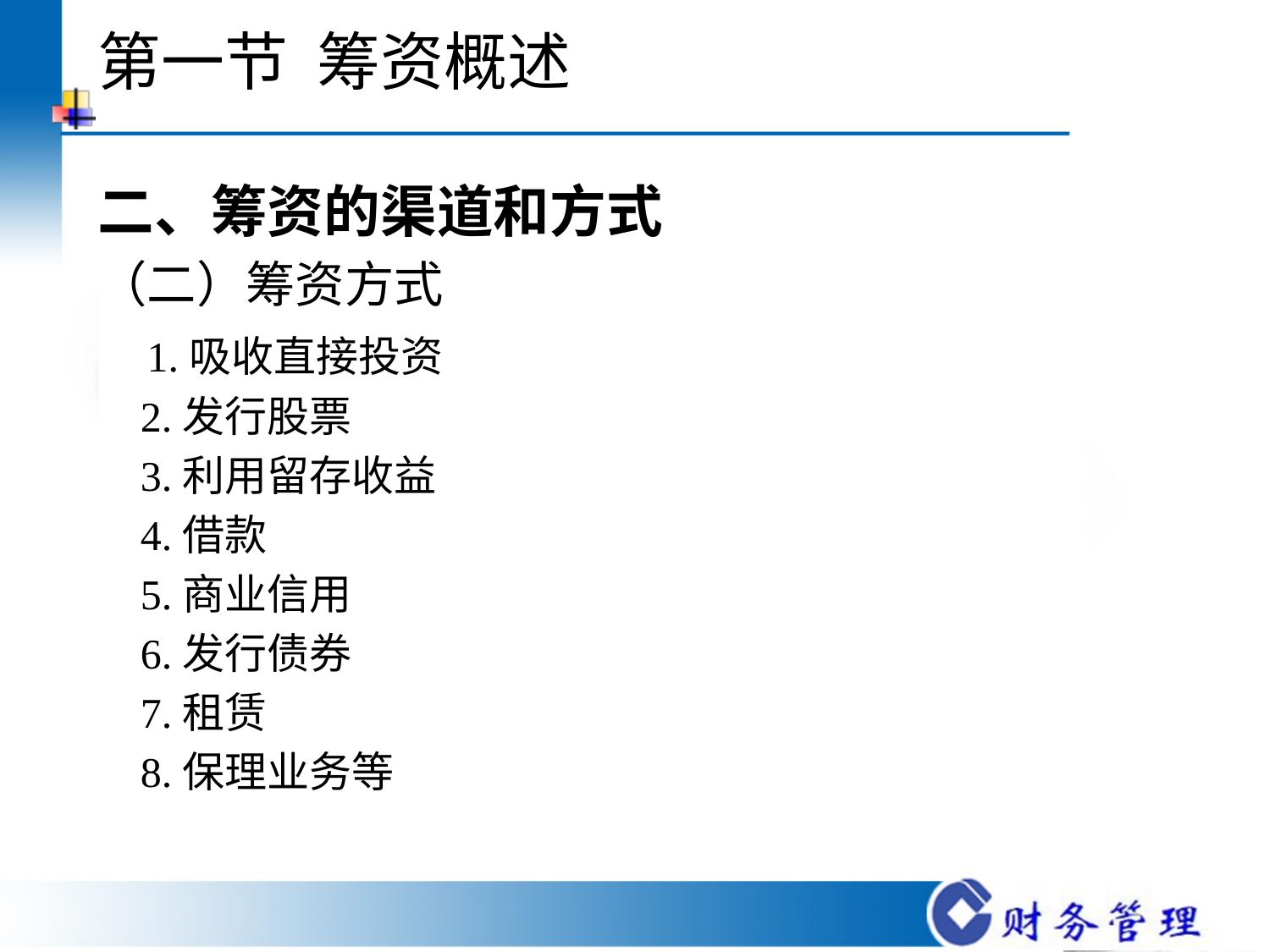

# 第一节  筹资概述
二、筹资的渠道和方式
（二）筹资方式
    1.吸收直接投资
    2.发行股票
    3.利用留存收益
    4.借款
    5.商业信用
    6.发行债券
    7.租赁
    8.保理业务等
4